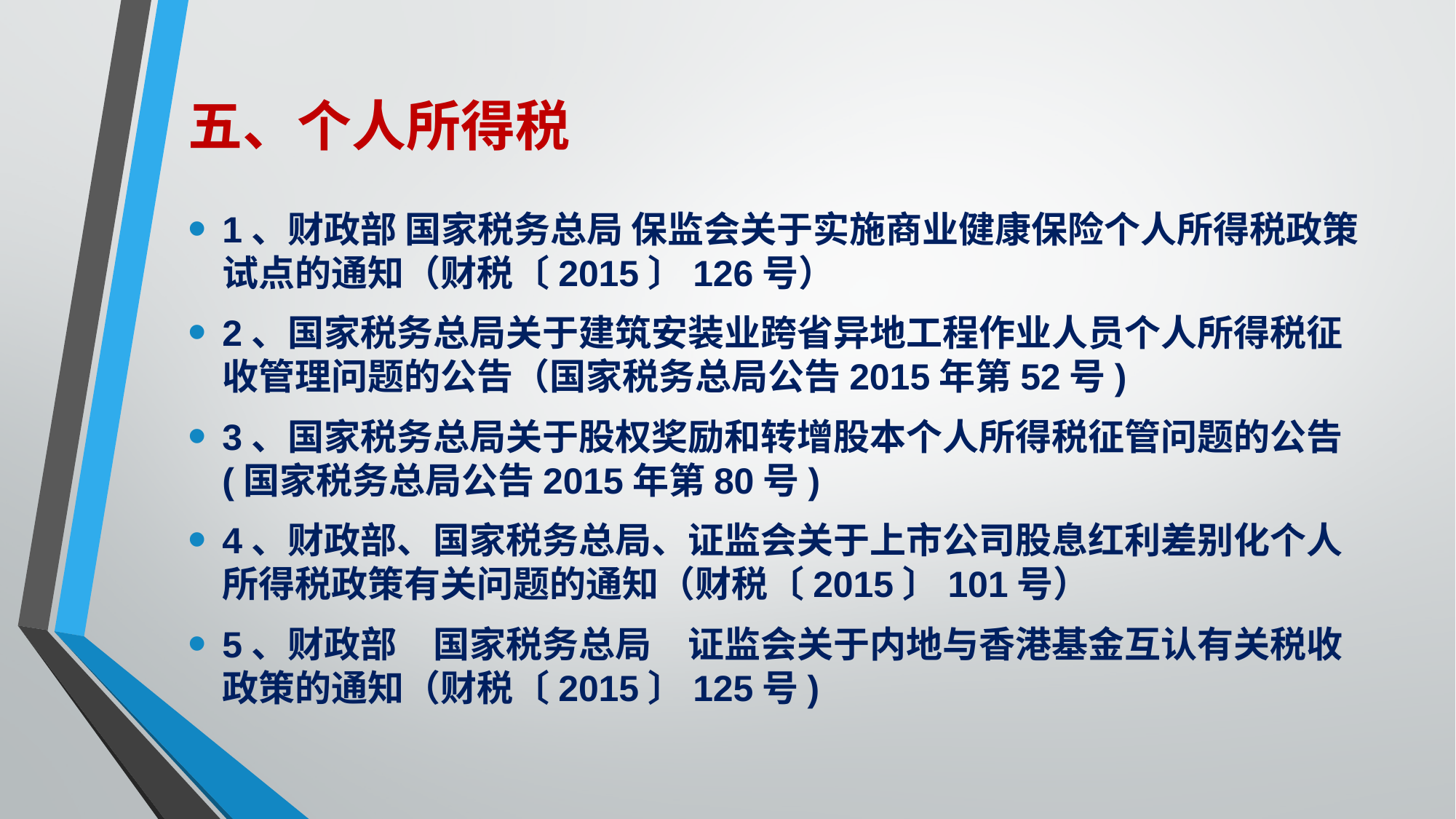

# 五、个人所得税
1、财政部 国家税务总局 保监会关于实施商业健康保险个人所得税政策试点的通知（财税〔2015〕126号）
2、国家税务总局关于建筑安装业跨省异地工程作业人员个人所得税征收管理问题的公告（国家税务总局公告2015年第52号)
3、国家税务总局关于股权奖励和转增股本个人所得税征管问题的公告(国家税务总局公告2015年第80号)
4、财政部、国家税务总局、证监会关于上市公司股息红利差别化个人所得税政策有关问题的通知（财税〔2015〕101号）
5、财政部　国家税务总局　证监会关于内地与香港基金互认有关税收政策的通知（财税〔2015〕125号)